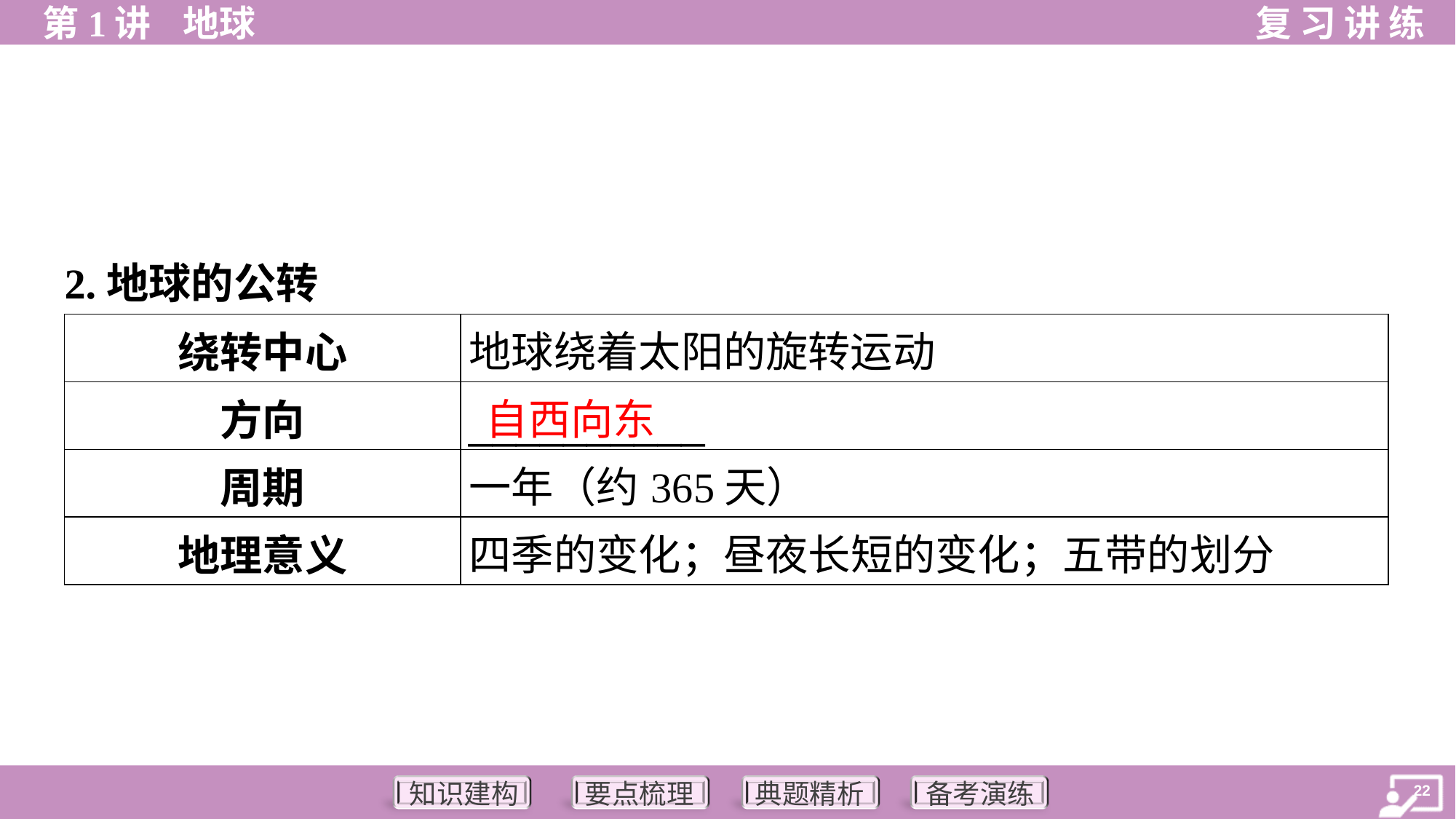

2.地球的公转
| 绕转中心 | 地球绕着太阳的旋转运动 |
| --- | --- |
| 方向 | \_\_\_\_\_\_\_\_\_\_ |
| 周期 | 一年（约365天） |
| 地理意义 | 四季的变化；昼夜长短的变化；五带的划分 |
自西向东